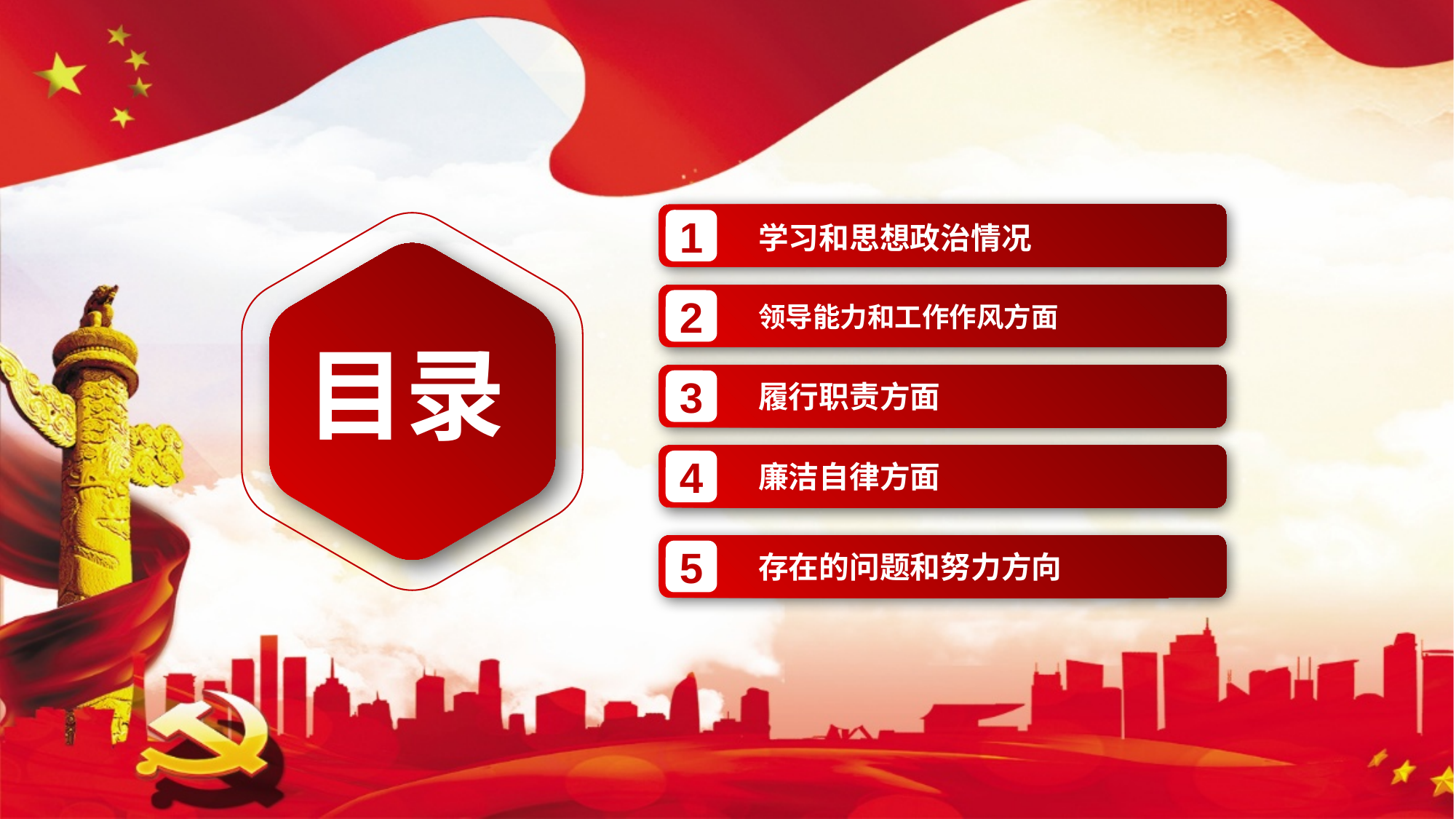

1
学习和思想政治情况

2
领导能力和工作作风方面
目录

3
履行职责方面

4
廉洁自律方面

5
存在的问题和努力方向